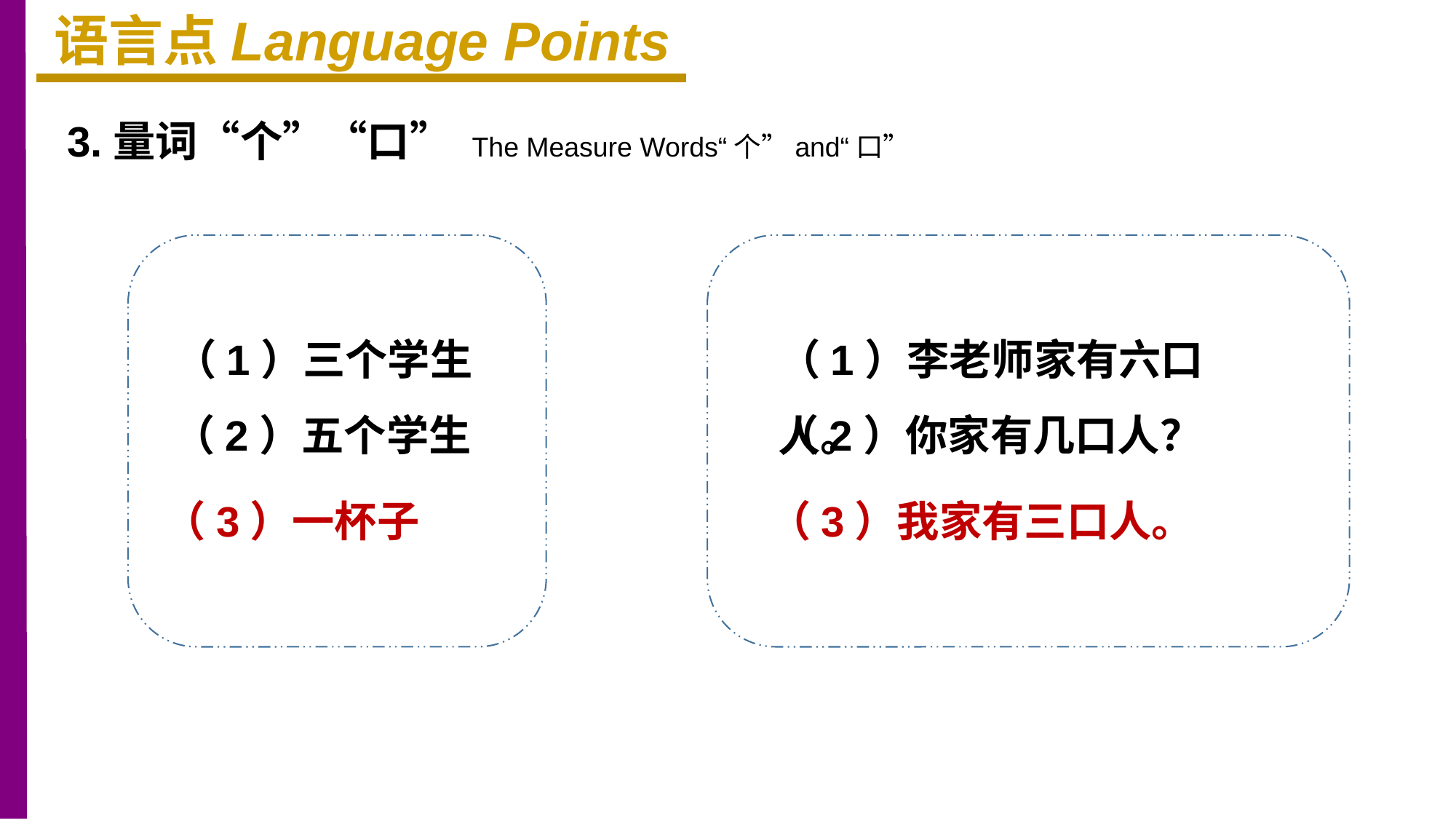

语言点Language Points
3.量词“个”“口” The Measure Words“个”and“口”

（1）三个学生
（1）李老师家有六口人。
（2）五个学生
（2）你家有几口人？
（3）一杯子
（3）我家有三口人。